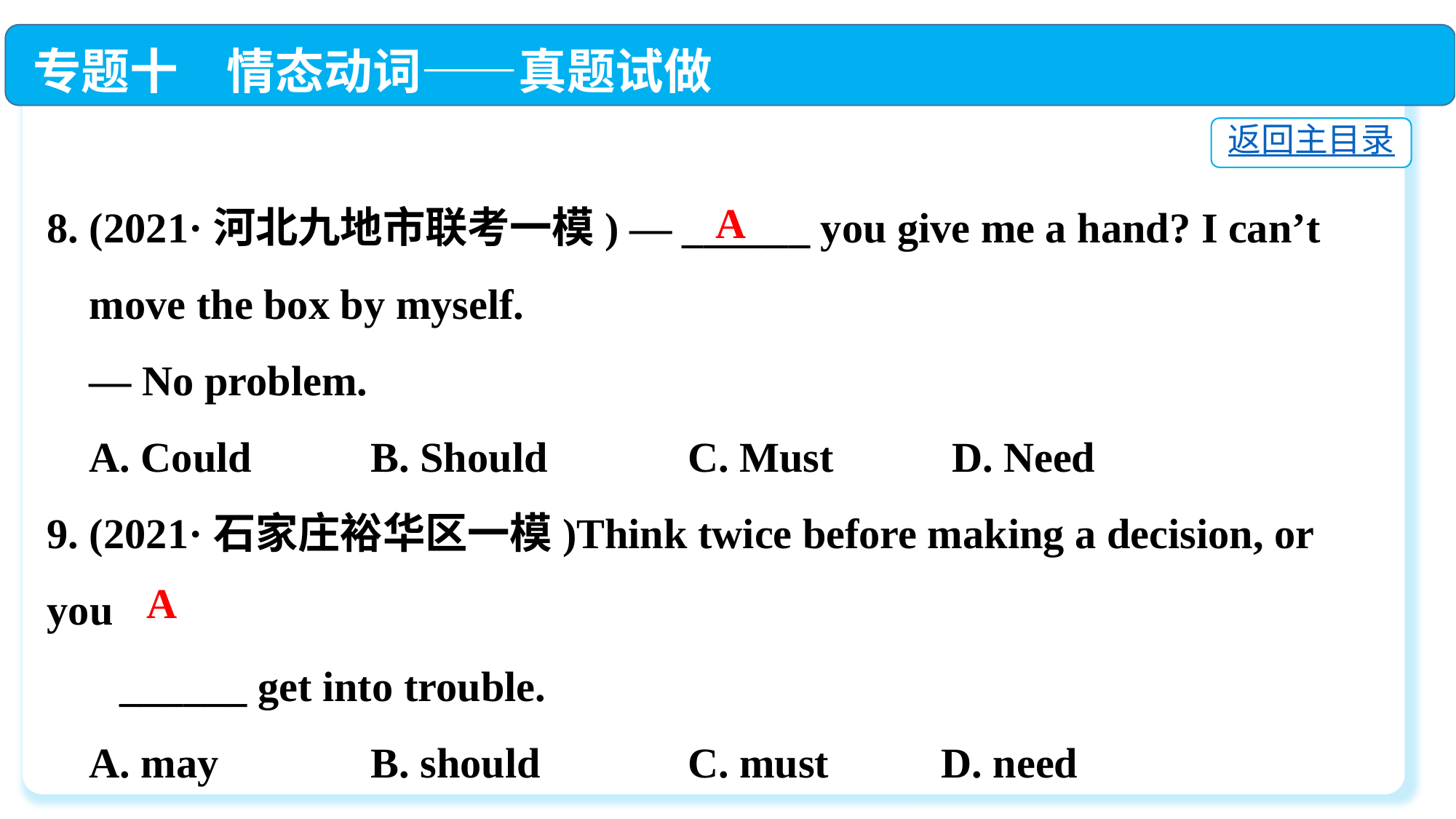

专题十　情态动词——真题试做

返回主目录
8. (2021·河北九地市联考一模) — ______ you give me a hand? I can’t
    move the box by myself.
    — No problem.
    A. Could	          B. Should	         C. Must	   D. Need
9. (2021·石家庄裕华区一模)Think twice before making a decision, or you
 　______ get into trouble.
    A. may	          B. should	         C. must	  D. need

A
A